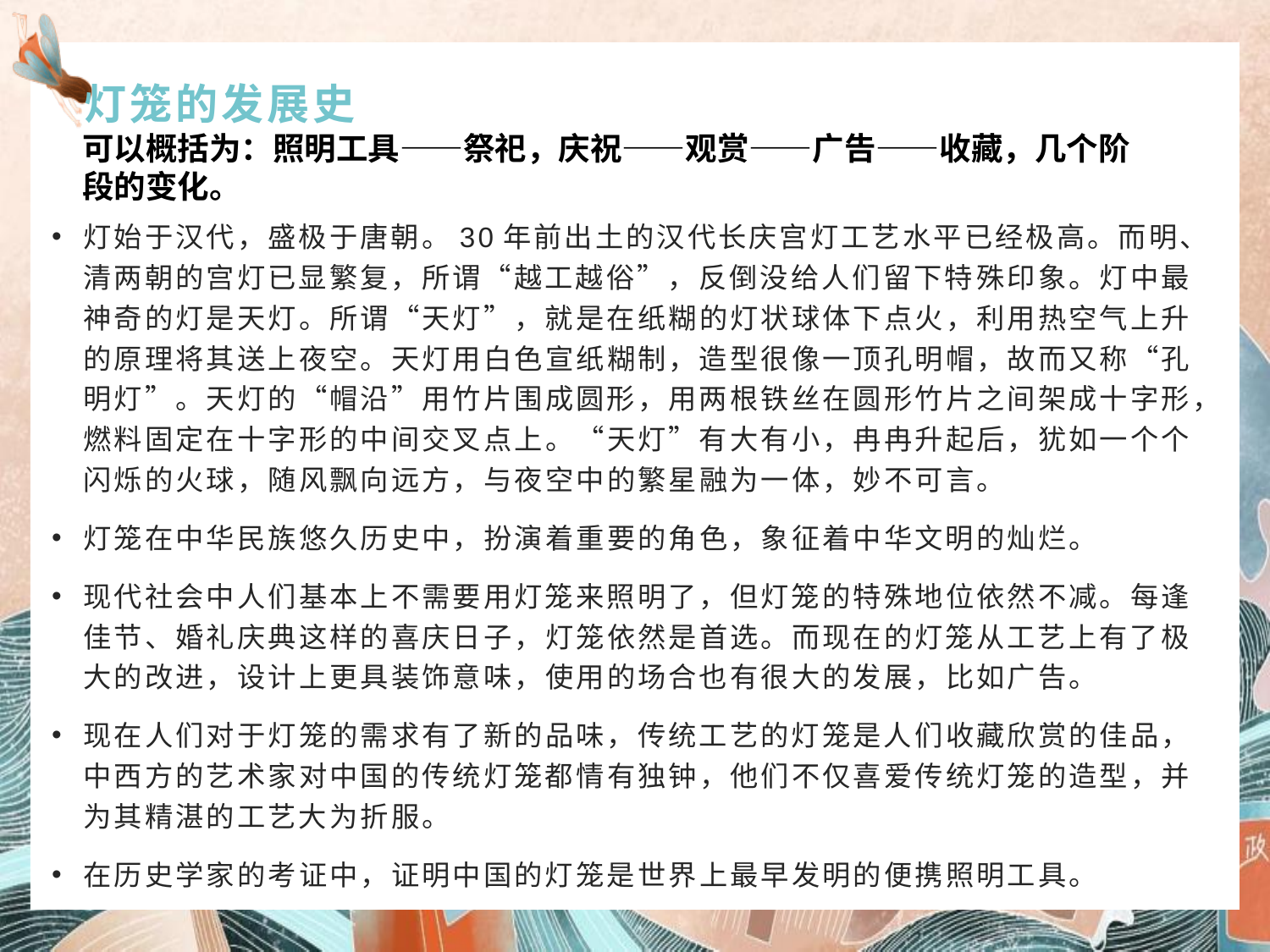

# 灯笼的发展史
可以概括为：照明工具——祭祀，庆祝——观赏——广告——收藏，几个阶段的变化。
灯始于汉代，盛极于唐朝。30年前出土的汉代长庆宫灯工艺水平已经极高。而明、清两朝的宫灯已显繁复，所谓“越工越俗”，反倒没给人们留下特殊印象。灯中最神奇的灯是天灯。所谓“天灯”，就是在纸糊的灯状球体下点火，利用热空气上升的原理将其送上夜空。天灯用白色宣纸糊制，造型很像一顶孔明帽，故而又称“孔明灯”。天灯的“帽沿”用竹片围成圆形，用两根铁丝在圆形竹片之间架成十字形，燃料固定在十字形的中间交叉点上。“天灯”有大有小，冉冉升起后，犹如一个个闪烁的火球，随风飘向远方，与夜空中的繁星融为一体，妙不可言。
灯笼在中华民族悠久历史中，扮演着重要的角色，象征着中华文明的灿烂。
现代社会中人们基本上不需要用灯笼来照明了，但灯笼的特殊地位依然不减。每逢佳节、婚礼庆典这样的喜庆日子，灯笼依然是首选。而现在的灯笼从工艺上有了极大的改进，设计上更具装饰意味，使用的场合也有很大的发展，比如广告。
现在人们对于灯笼的需求有了新的品味，传统工艺的灯笼是人们收藏欣赏的佳品，中西方的艺术家对中国的传统灯笼都情有独钟，他们不仅喜爱传统灯笼的造型，并为其精湛的工艺大为折服。
在历史学家的考证中，证明中国的灯笼是世界上最早发明的便携照明工具。